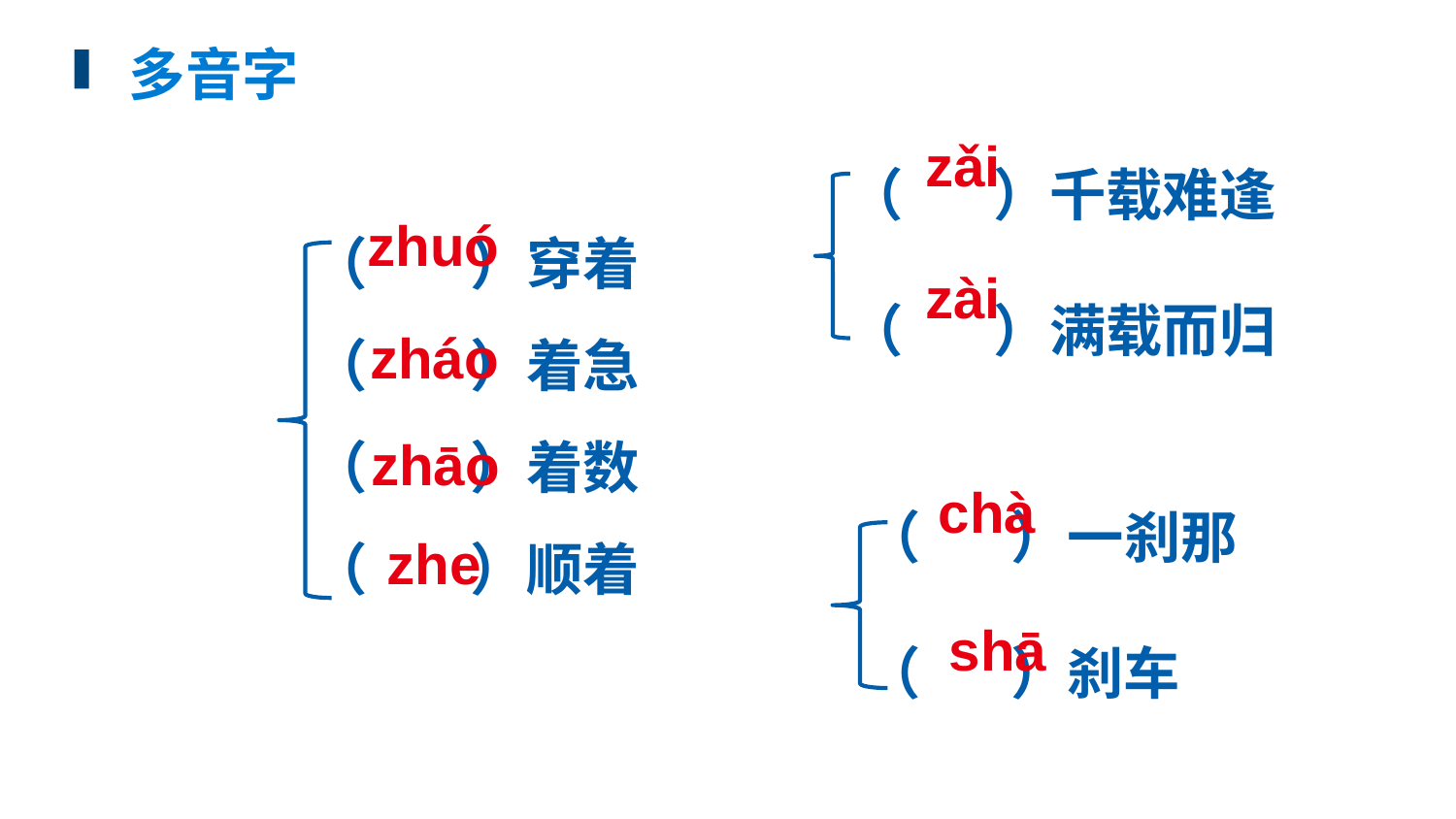

多音字
（       ）千载难逢
（       ）满载而归
zǎi

（        ）穿着
（        ）着急
（        ）着数
（        ）顺着
zhuó

zài
zháo
zhāo
（       ）一刹那
（       ）刹车
chà
zhe

shā